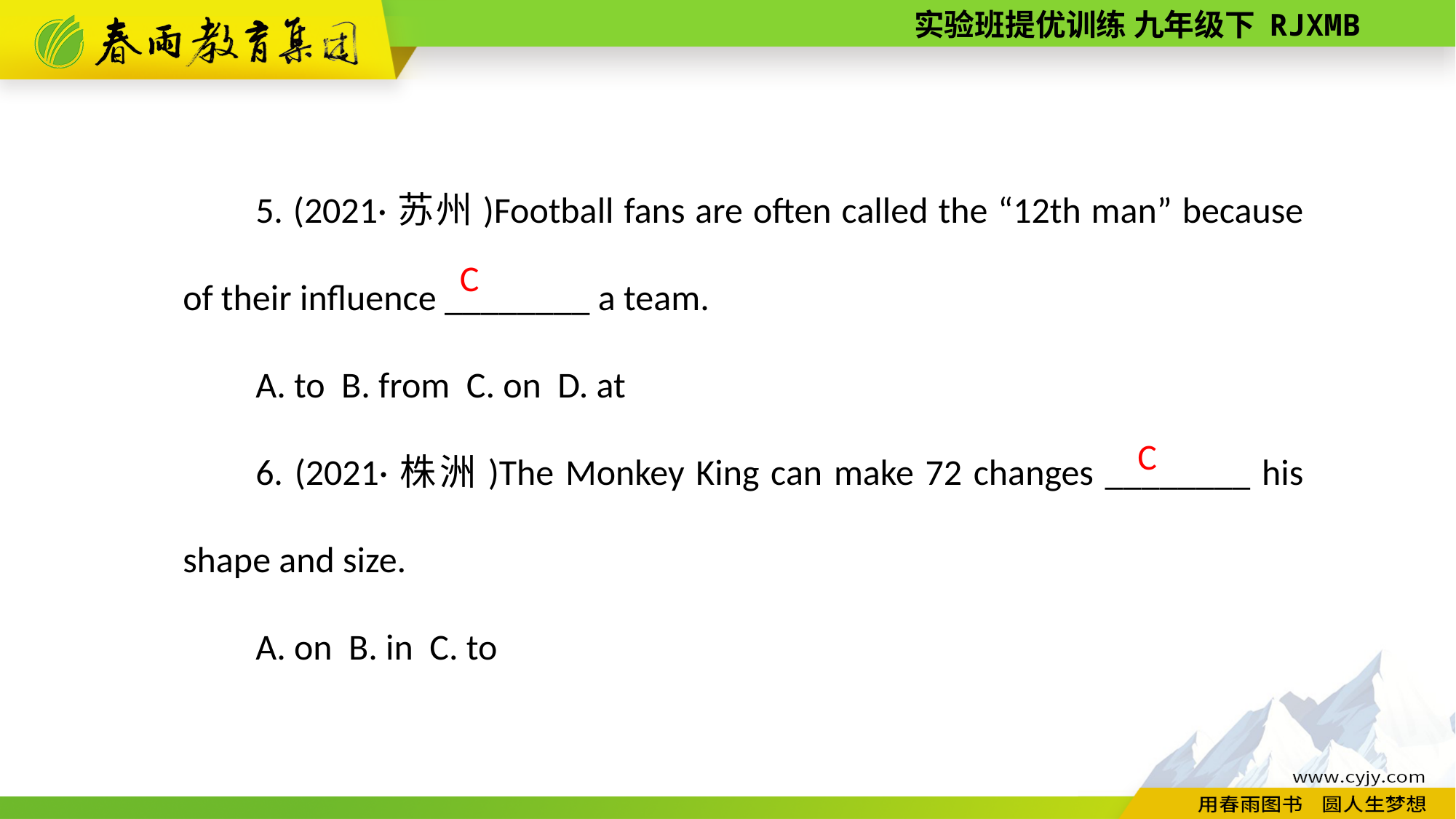

5. (2021·苏州)Football fans are often called the “12th man” because of their influence ________ a team.
A. to  B. from  C. on  D. at
6. (2021·株洲)The Monkey King can make 72 changes ________ his shape and size.
A. on  B. in  C. to
C
C